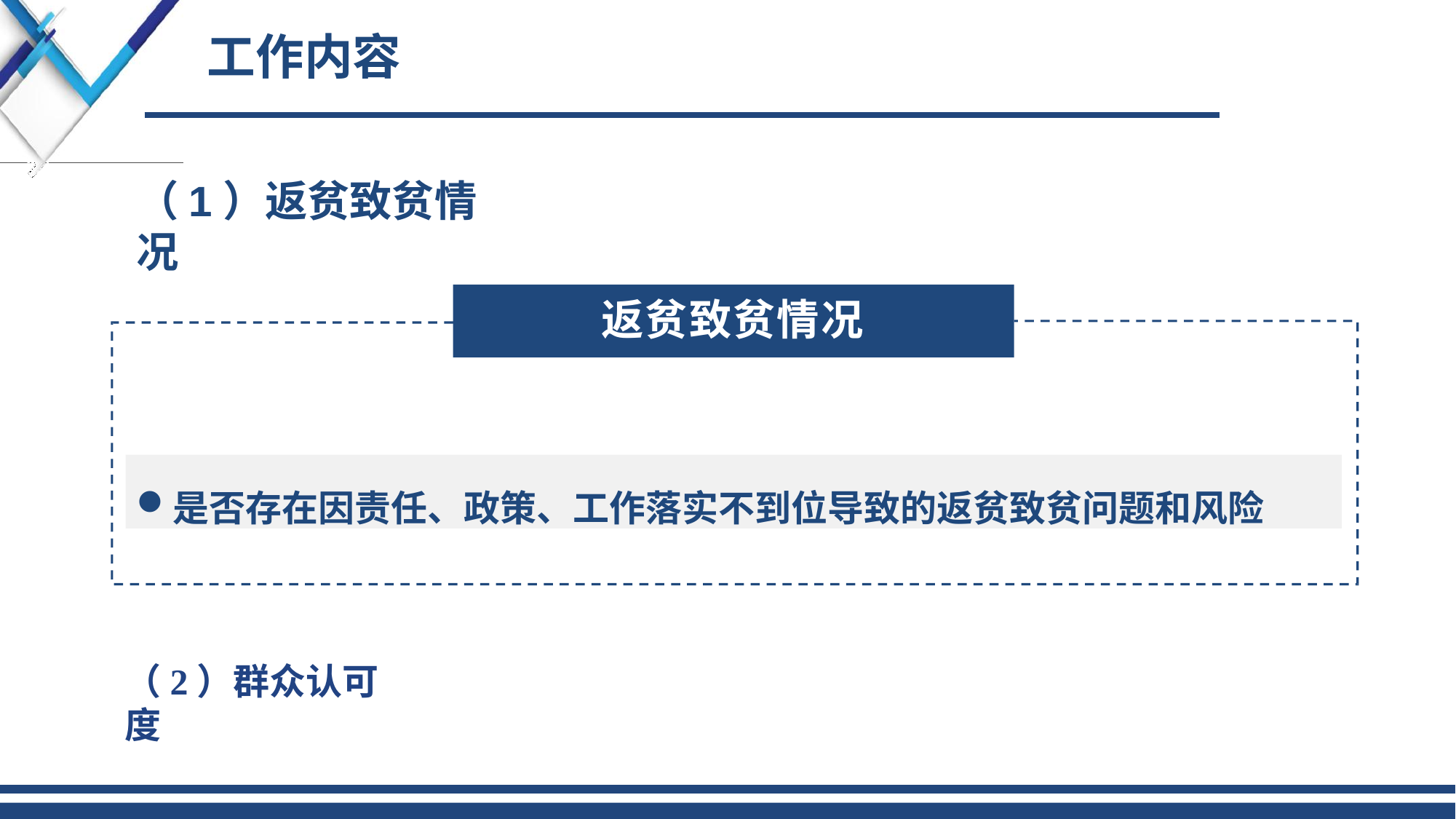

# 工作内容

（1）返贫致贫情况

返贫致贫情况

是否存在因责任、政策、工作落实不到位导致的返贫致贫问题和风险
（2）群众认可度